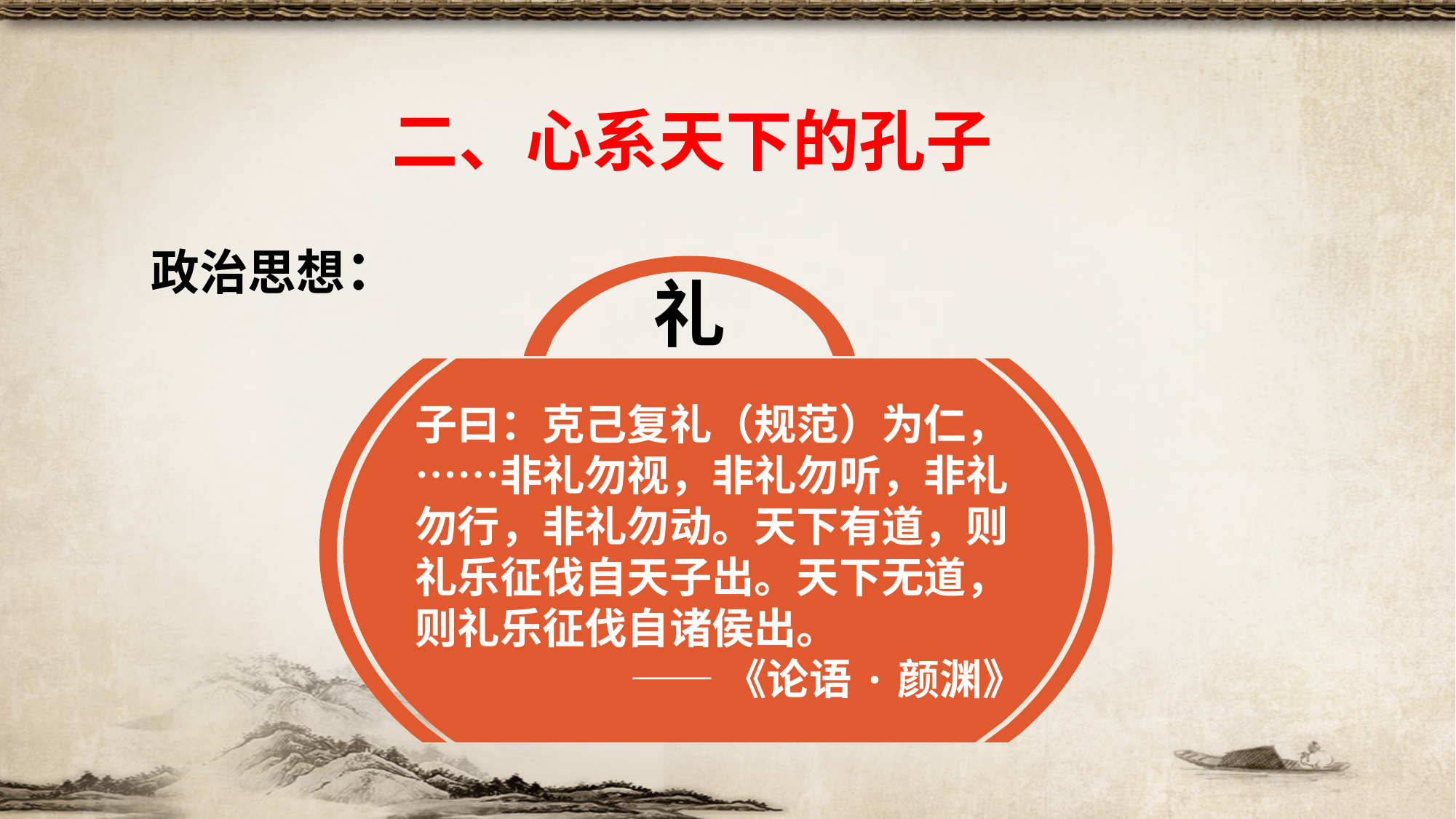

二、心系天下的孔子
政治思想：
礼

子曰：克己复礼（规范）为仁，……非礼勿视，非礼勿听，非礼勿行，非礼勿动。天下有道，则礼乐征伐自天子出。天下无道，则礼乐征伐自诸侯出。
——《论语·颜渊》